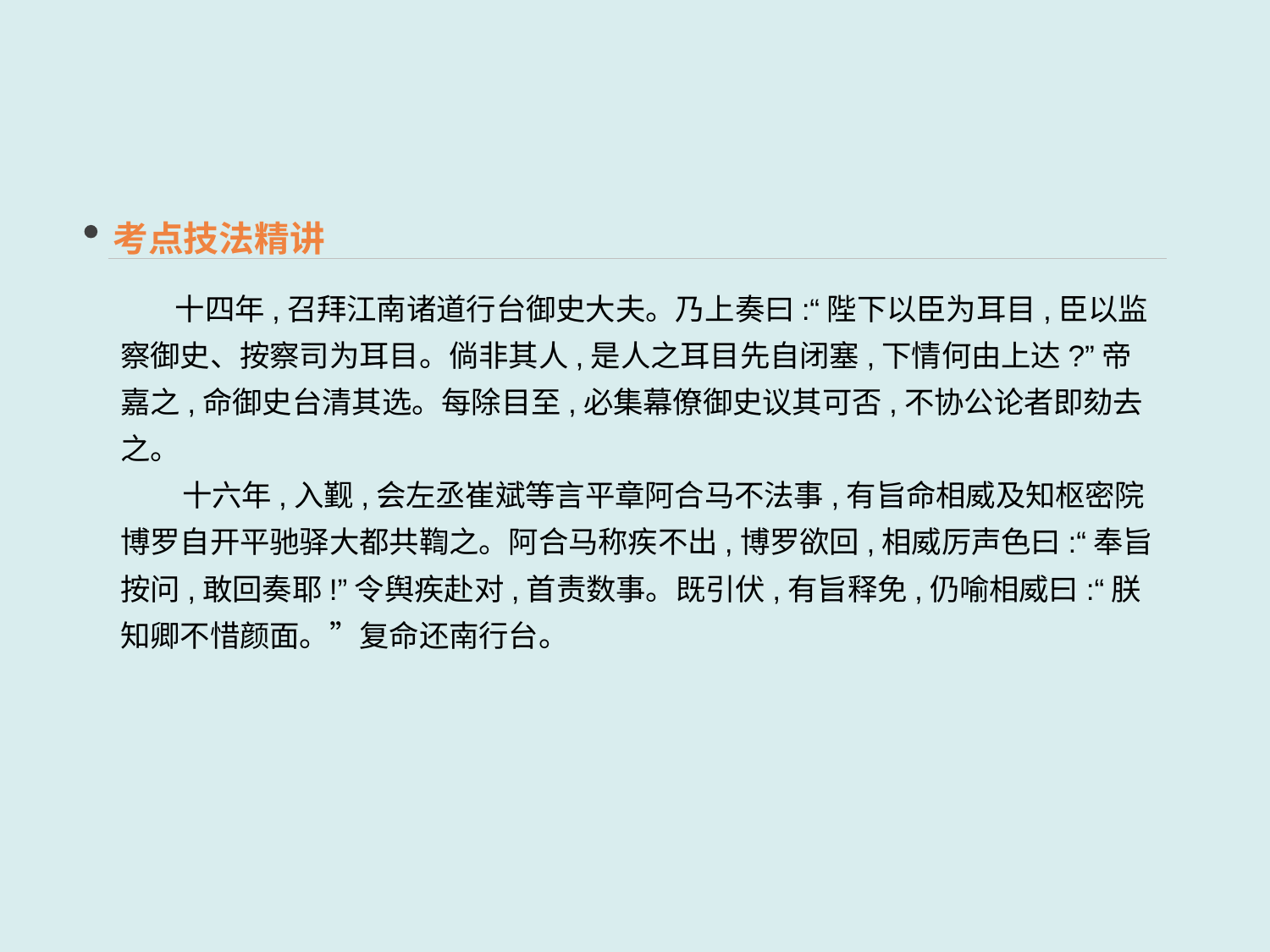

考点技法精讲

       十四年,召拜江南诸道行台御史大夫。乃上奏曰:“陛下以臣为耳目,臣以监察御史、按察司为耳目。倘非其人,是人之耳目先自闭塞,下情何由上达?”帝嘉之,命御史台清其选。每除目至,必集幕僚御史议其可否,不协公论者即劾去之。
        十六年,入觐,会左丞崔斌等言平章阿合马不法事,有旨命相威及知枢密院博罗自开平驰驿大都共鞫之。阿合马称疾不出,博罗欲回,相威厉声色曰:“奉旨按问,敢回奏耶!”令舆疾赴对,首责数事。既引伏,有旨释免,仍喻相威曰:“朕知卿不惜颜面。”复命还南行台。